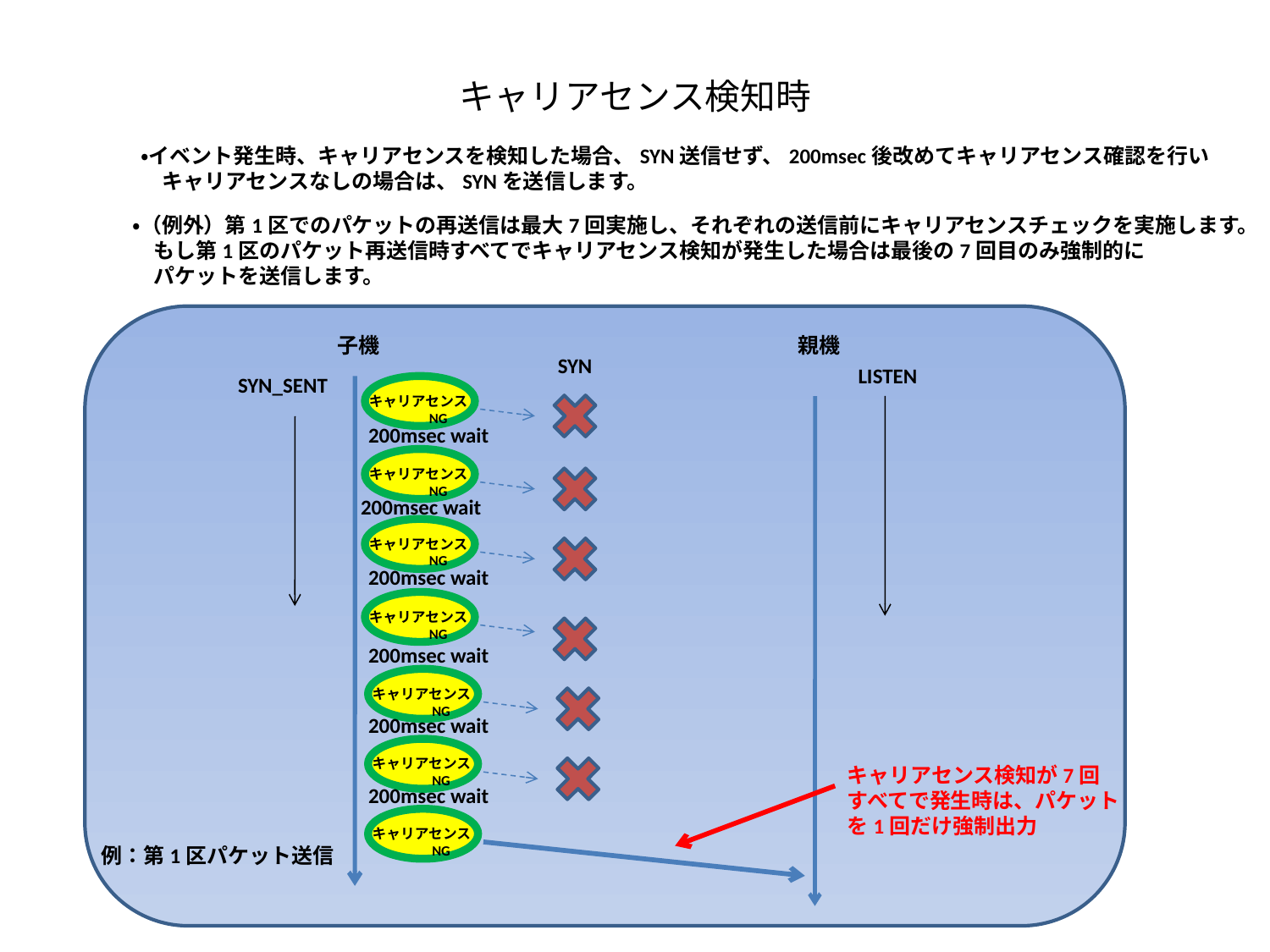

# キャリアセンス検知時
・イベント発生時、キャリアセンスを検知した場合、SYN送信せず、200msec後改めてキャリアセンス確認を行い
　キャリアセンスなしの場合は、SYNを送信します。
・（例外）第1区でのパケットの再送信は最大7回実施し、それぞれの送信前にキャリアセンスチェックを実施します。
　もし第1区のパケット再送信時すべてでキャリアセンス検知が発生した場合は最後の7回目のみ強制的に
　パケットを送信します。

子機
親機
SYN
LISTEN
SYN_SENT

キャリアセンス
　　　　NG

200msec wait

キャリアセンス
　　　　NG

200msec wait

キャリアセンス
　　　　NG

200msec wait

キャリアセンス
　　　　NG

200msec wait

キャリアセンス
　　　　NG

200msec wait

キャリアセンス
　　　　NG

キャリアセンス検知が7回
すべてで発生時は、パケット
を1回だけ強制出力
200msec wait

キャリアセンス
　　　　NG
例：第1区パケット送信